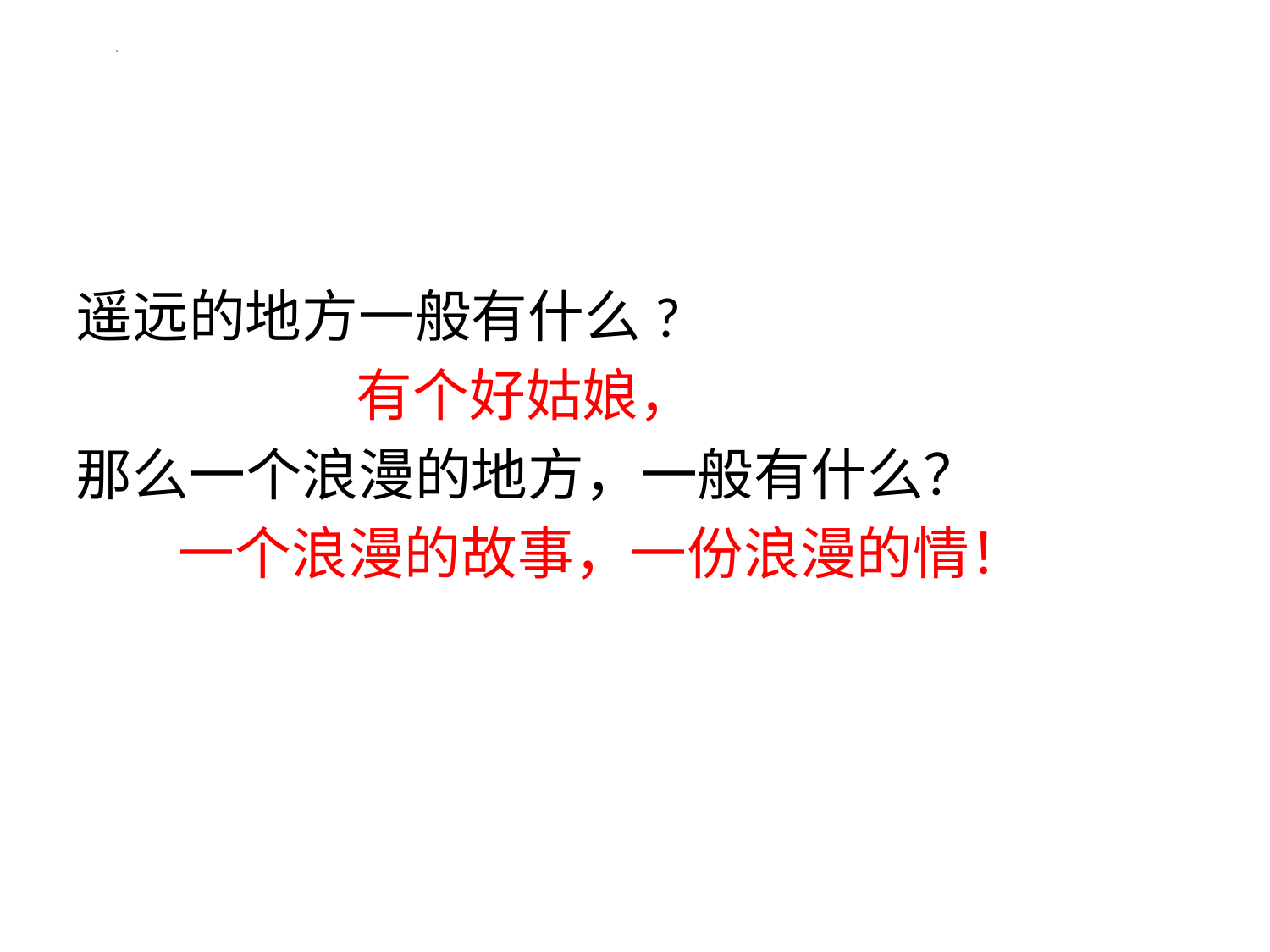

遥远的地方一般有什么?
                     有个好姑娘，
那么一个浪漫的地方，一般有什么？
       一个浪漫的故事，一份浪漫的情！